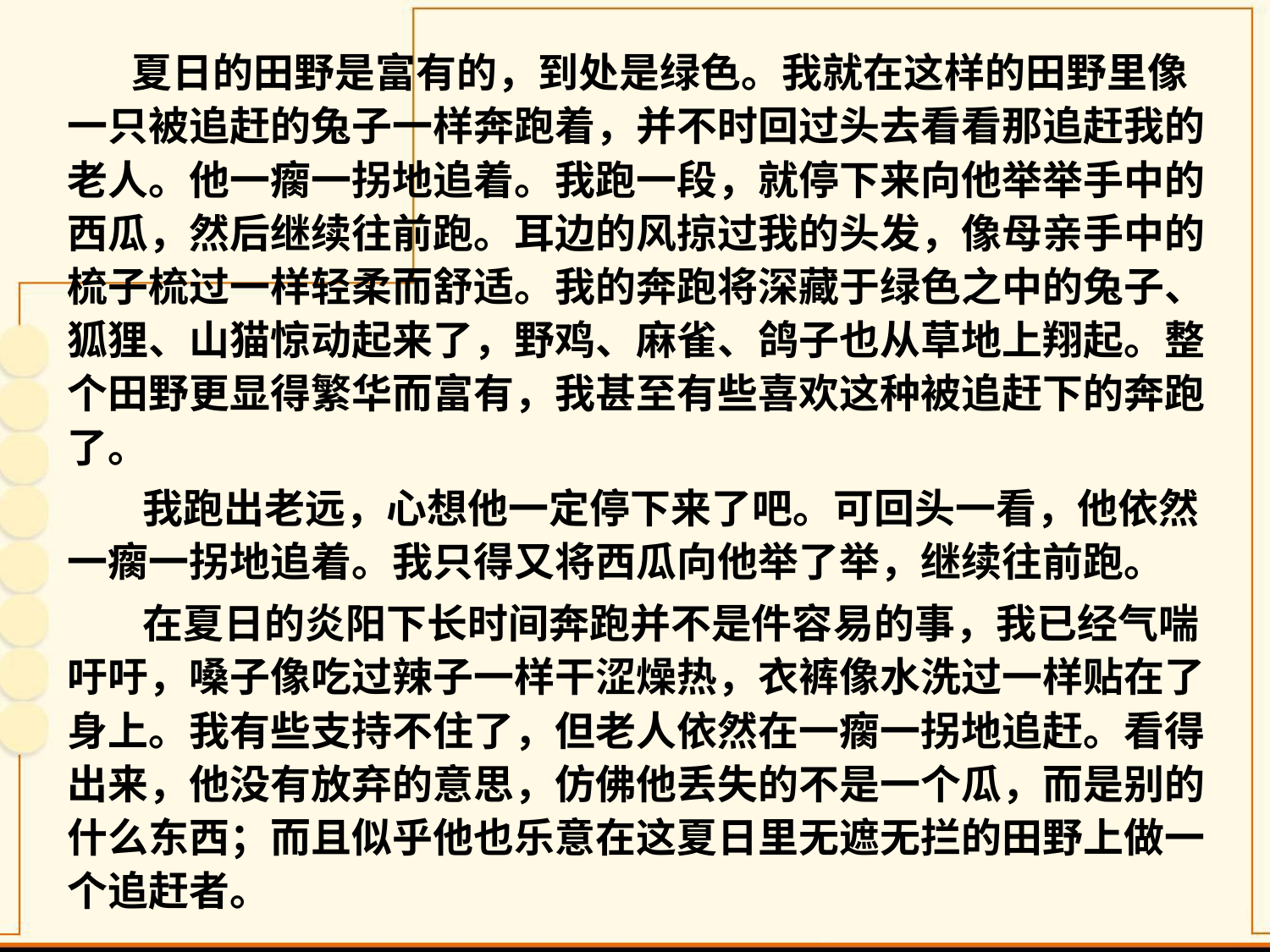

夏日的田野是富有的，到处是绿色。我就在这样的田野里像一只被追赶的兔子一样奔跑着，并不时回过头去看看那追赶我的老人。他一瘸一拐地追着。我跑一段，就停下来向他举举手中的西瓜，然后继续往前跑。耳边的风掠过我的头发，像母亲手中的梳子梳过一样轻柔而舒适。我的奔跑将深藏于绿色之中的兔子、狐狸、山猫惊动起来了，野鸡、麻雀、鸽子也从草地上翔起。整个田野更显得繁华而富有，我甚至有些喜欢这种被追赶下的奔跑了。
       我跑出老远，心想他一定停下来了吧。可回头一看，他依然一瘸一拐地追着。我只得又将西瓜向他举了举，继续往前跑。
       在夏日的炎阳下长时间奔跑并不是件容易的事，我已经气喘吁吁，嗓子像吃过辣子一样干涩燥热，衣裤像水洗过一样贴在了身上。我有些支持不住了，但老人依然在一瘸一拐地追赶。看得出来，他没有放弃的意思，仿佛他丢失的不是一个瓜，而是别的什么东西；而且似乎他也乐意在这夏日里无遮无拦的田野上做一个追赶者。